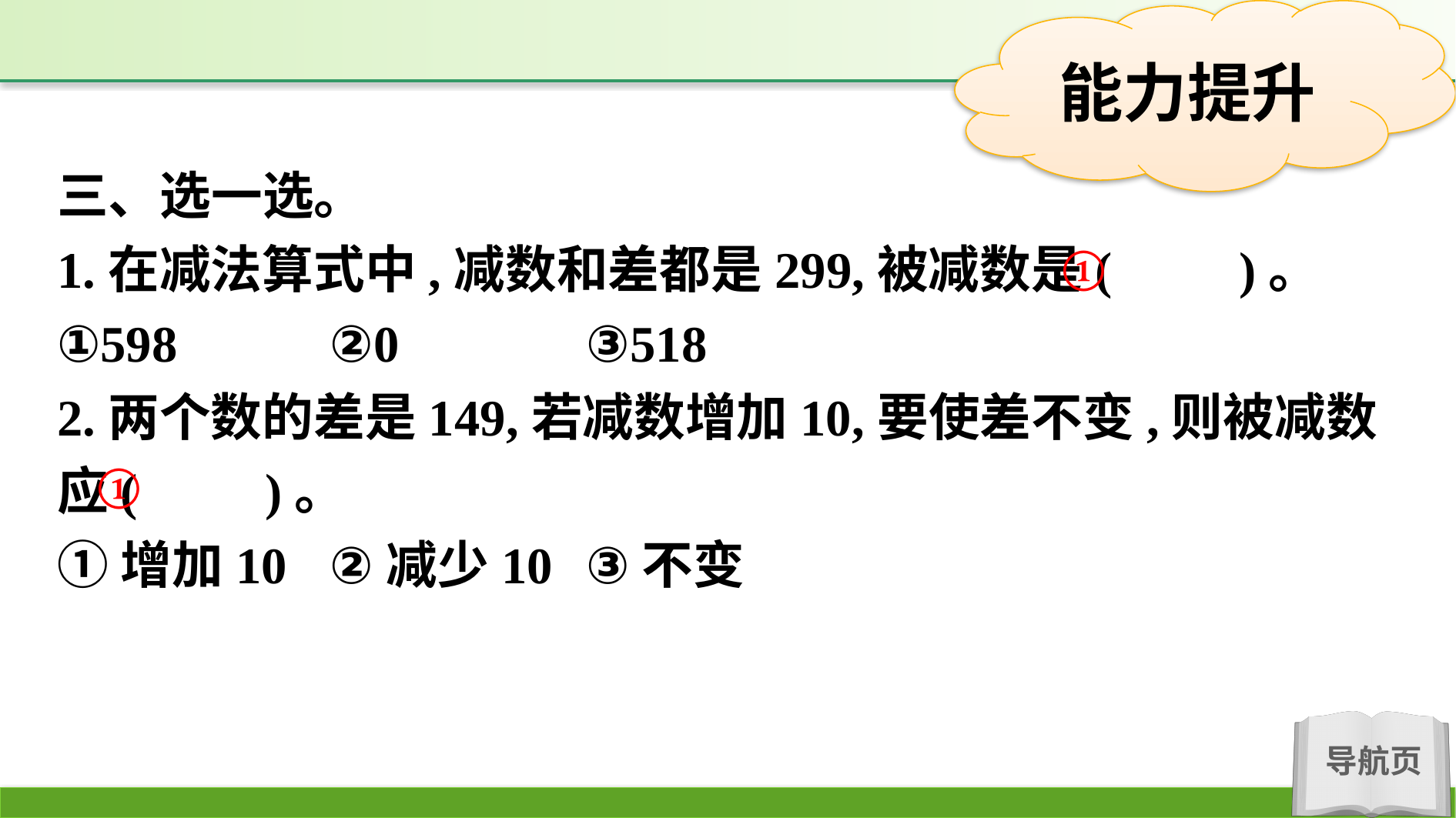

三、选一选。
1.在减法算式中,减数和差都是299,被减数是(　　)。
①598		②0		③518
2.两个数的差是149,若减数增加10,要使差不变,则被减数应(　　)。
①增加10	②减少10	③不变
①
①